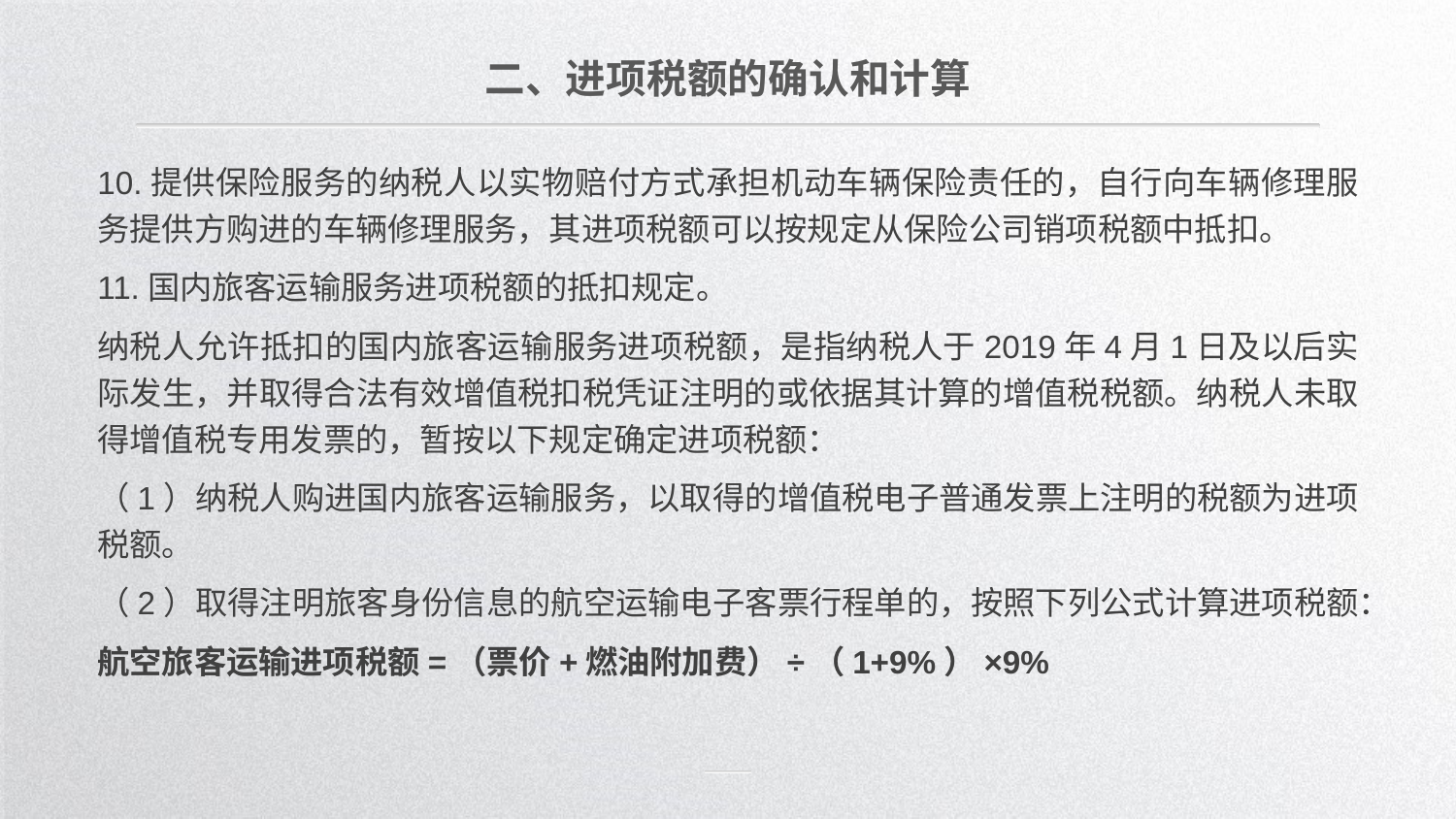

二、进项税额的确认和计算
10.提供保险服务的纳税人以实物赔付方式承担机动车辆保险责任的，自行向车辆修理服务提供方购进的车辆修理服务，其进项税额可以按规定从保险公司销项税额中抵扣。
11.国内旅客运输服务进项税额的抵扣规定。
纳税人允许抵扣的国内旅客运输服务进项税额，是指纳税人于2019年4月1日及以后实际发生，并取得合法有效增值税扣税凭证注明的或依据其计算的增值税税额。纳税人未取得增值税专用发票的，暂按以下规定确定进项税额：
（1）纳税人购进国内旅客运输服务，以取得的增值税电子普通发票上注明的税额为进项税额。
（2）取得注明旅客身份信息的航空运输电子客票行程单的，按照下列公式计算进项税额：
航空旅客运输进项税额=（票价+燃油附加费）÷（1+9%）×9%